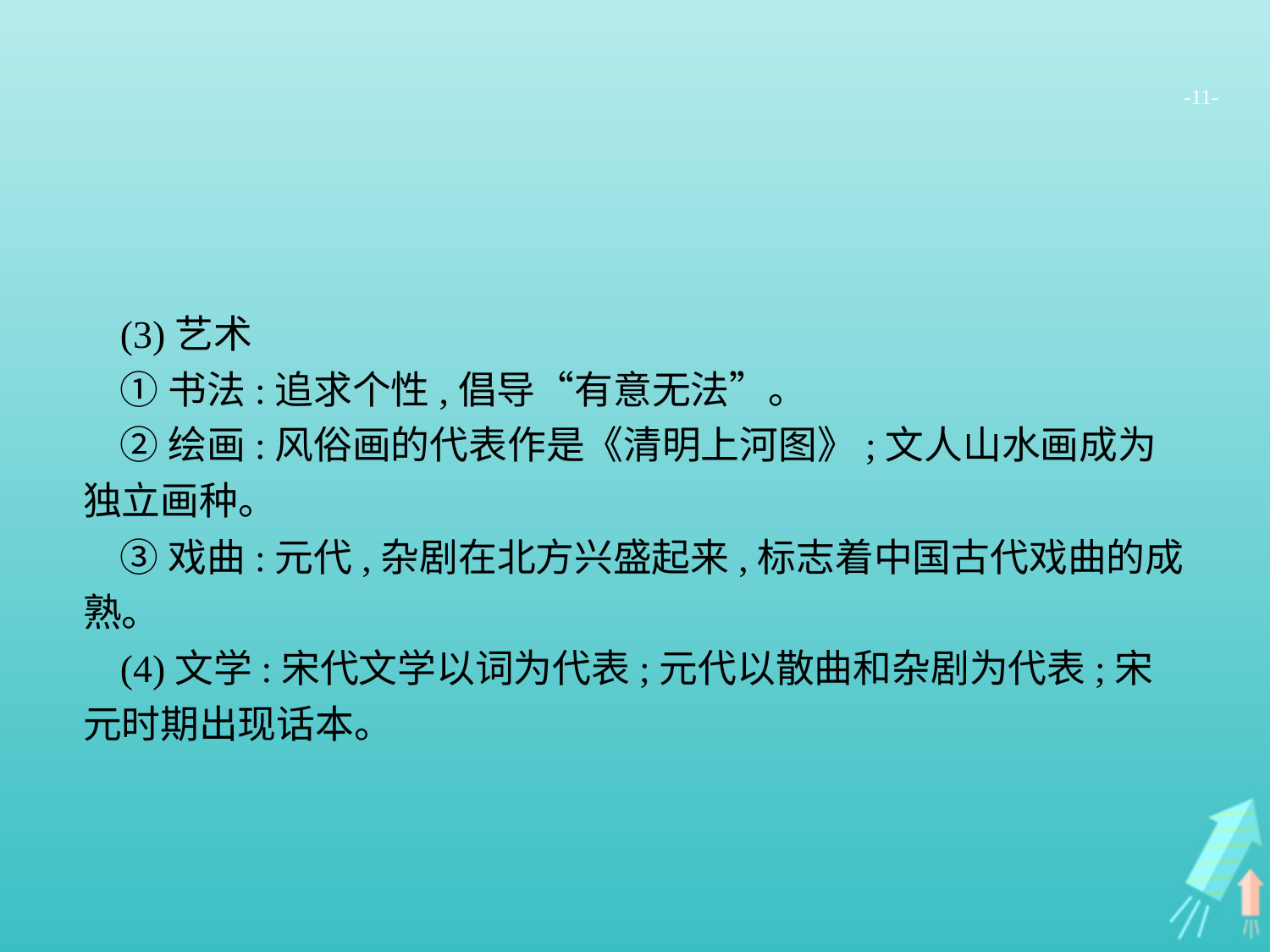

-11-
(3)艺术
①书法:追求个性,倡导“有意无法”。
②绘画:风俗画的代表作是《清明上河图》;文人山水画成为独立画种。
③戏曲:元代,杂剧在北方兴盛起来,标志着中国古代戏曲的成熟。
(4)文学:宋代文学以词为代表;元代以散曲和杂剧为代表;宋元时期出现话本。